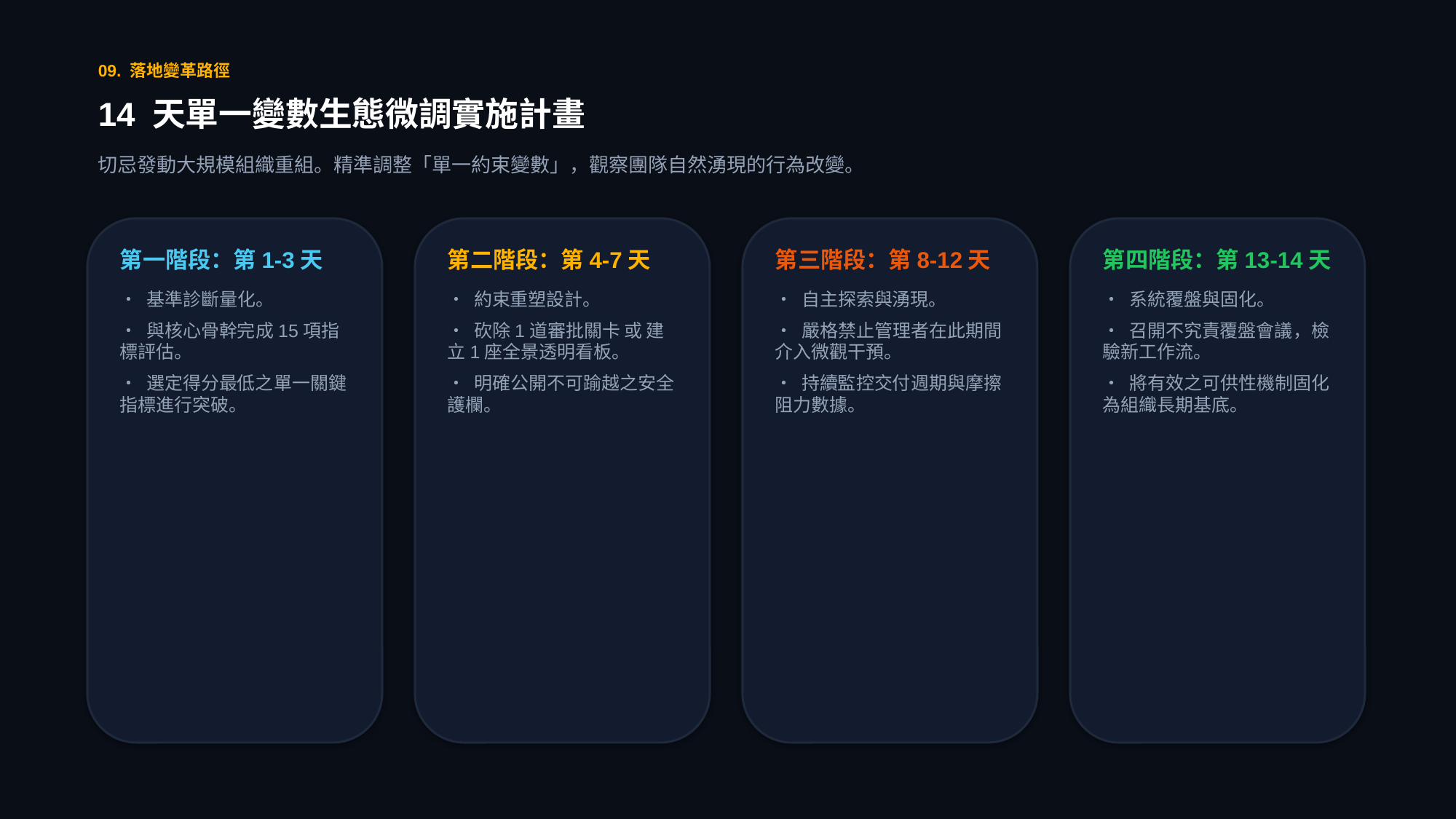

09. 落地變革路徑
14 天單一變數生態微調實施計畫
切忌發動大規模組織重組。精準調整「單一約束變數」，觀察團隊自然湧現的行為改變。

第一階段：第1-3天
• 基準診斷量化。
• 與核心骨幹完成15項指標評估。
• 選定得分最低之單一關鍵指標進行突破。
第二階段：第4-7天
• 約束重塑設計。
• 砍除1道審批關卡 或 建立1座全景透明看板。
• 明確公開不可踰越之安全護欄。
第三階段：第8-12天
• 自主探索與湧現。
• 嚴格禁止管理者在此期間介入微觀干預。
• 持續監控交付週期與摩擦阻力數據。
第四階段：第13-14天
• 系統覆盤與固化。
• 召開不究責覆盤會議，檢驗新工作流。
• 將有效之可供性機制固化為組織長期基底。